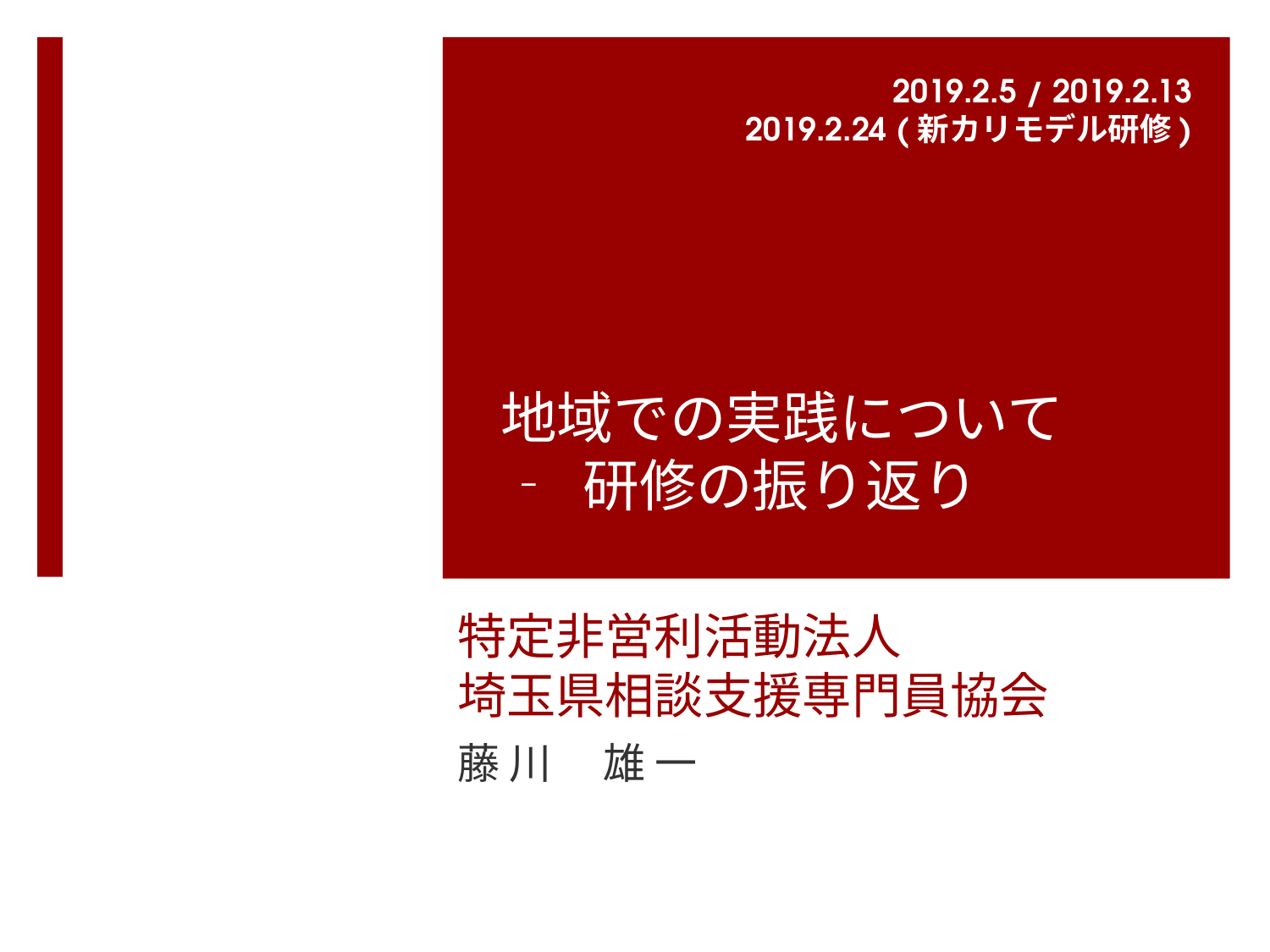

2019.2.5 / 2019.2.13
2019.2.24 (新カリモデル研修)
地域での実践について
‐ 研修の振り返り
# 特定非営利活動法人 埼玉県相談支援専門員協会
藤 川 　雄 一